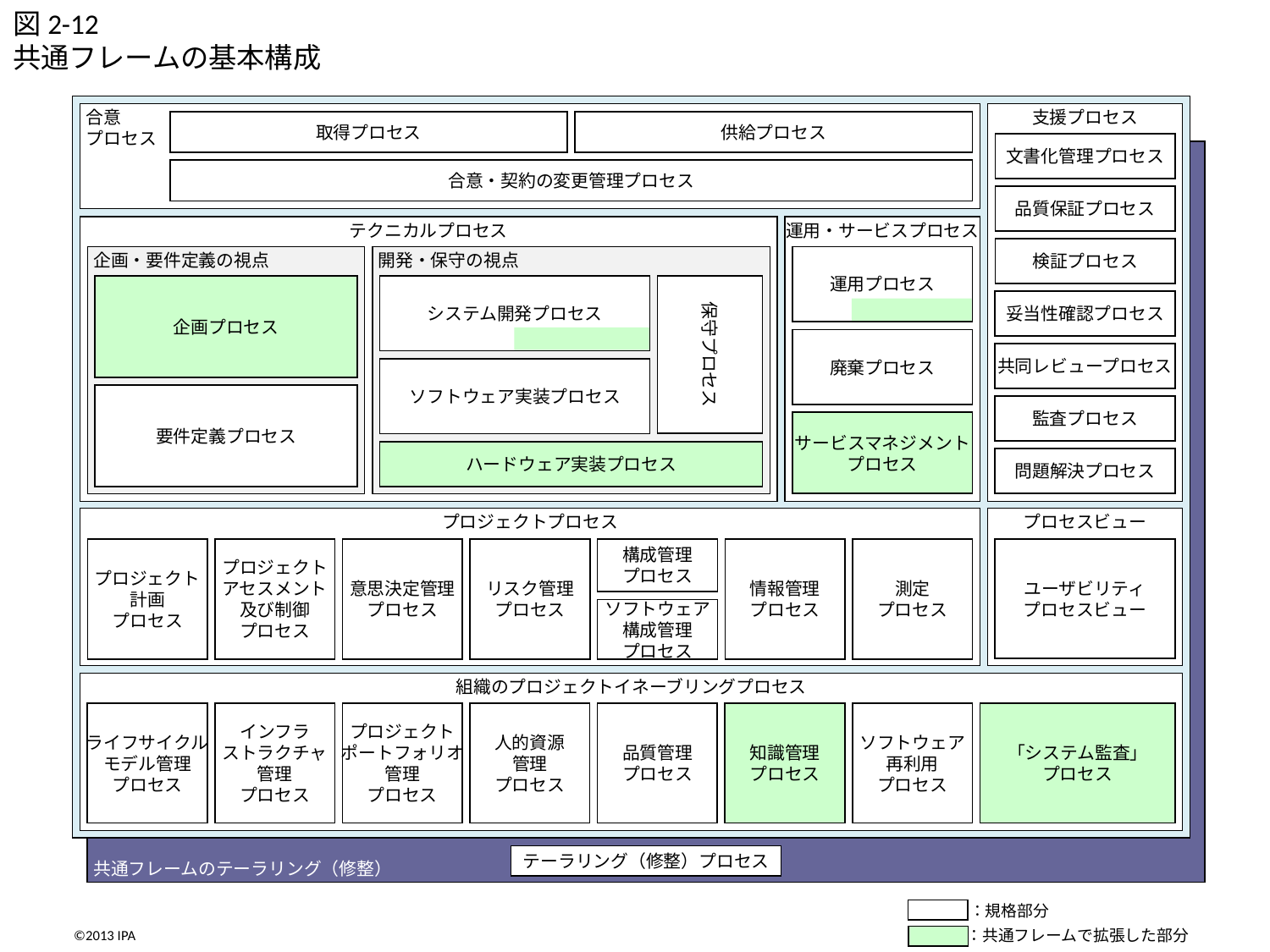

図2-12
共通フレームの基本構成

合意
プロセス
支援プロセス
取得プロセス
供給プロセス
文書化管理プロセス
共通フレームのテーラリング（修整）
合意・契約の変更管理プロセス
品質保証プロセス
テクニカルプロセス
運用・サービスプロセス
検証プロセス
企画・要件定義の視点
開発・保守の視点
運用プロセス
企画プロセス
システム開発プロセス
保守プロセス
妥当性確認プロセス

廃棄プロセス
共同レビュープロセス
ソフトウェア実装プロセス
要件定義プロセス
監査プロセス
サービスマネジメント
プロセス
ハードウェア実装プロセス
問題解決プロセス
プロジェクトプロセス
測定
プロセス
情報管理
プロセス
プロジェクト
計画
プロセス
プロジェクト
アセスメント
及び制御
プロセス
意思決定管理
プロセス
リスク管理
プロセス
構成管理
プロセス
ソフトウェア
構成管理
プロセス
プロセスビュー
ユーザビリティ
プロセスビュー
組織のプロジェクトイネーブリングプロセス
ソフトウェア
再利用
プロセス
品質管理
プロセス
人的資源
管理
プロセス
プロジェクト
ポートフォリオ
管理
プロセス
ライフサイクル
モデル管理
プロセス
インフラ
ストラクチャ
管理
プロセス
知識管理
プロセス
「システム監査」
プロセス
テーラリング（修整）プロセス

：規格部分
：共通フレームで拡張した部分

©2013 IPA